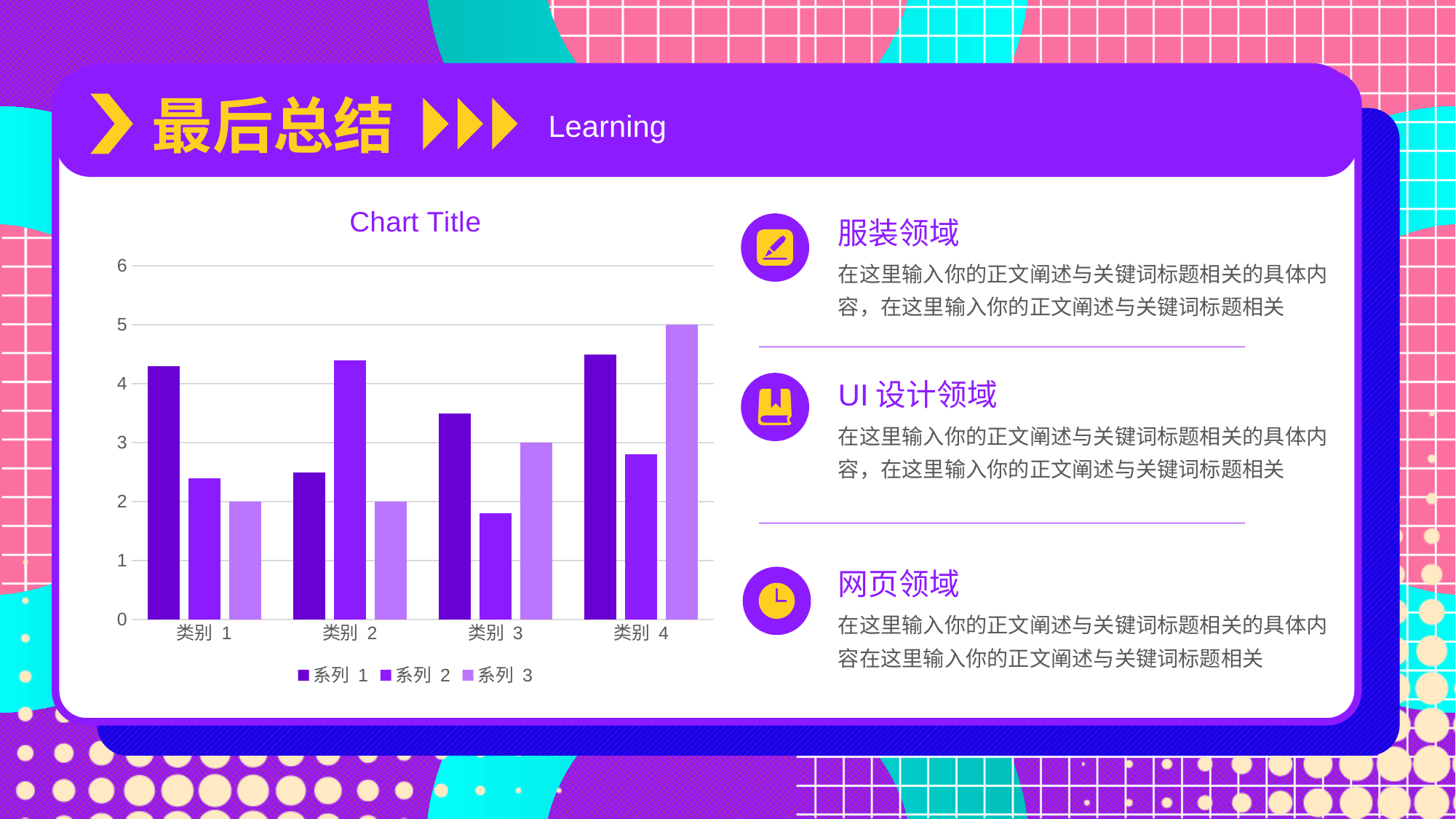

最后总结
Learning

### Chart:

| Category | 系列 1 | 系列 2 | 系列 3 |
|---|---|---|---|
| 类别 1 | 4.3 | 2.4 | 2.0 |
| 类别 2 | 2.5 | 4.4 | 2.0 |
| 类别 3 | 3.5 | 1.8 | 3.0 |
| 类别 4 | 4.5 | 2.8 | 5.0 |
服装领域

在这里输入你的正文阐述与关键词标题相关的具体内容，在这里输入你的正文阐述与关键词标题相关

UI设计领域

在这里输入你的正文阐述与关键词标题相关的具体内容，在这里输入你的正文阐述与关键词标题相关
网页领域

在这里输入你的正文阐述与关键词标题相关的具体内容在这里输入你的正文阐述与关键词标题相关